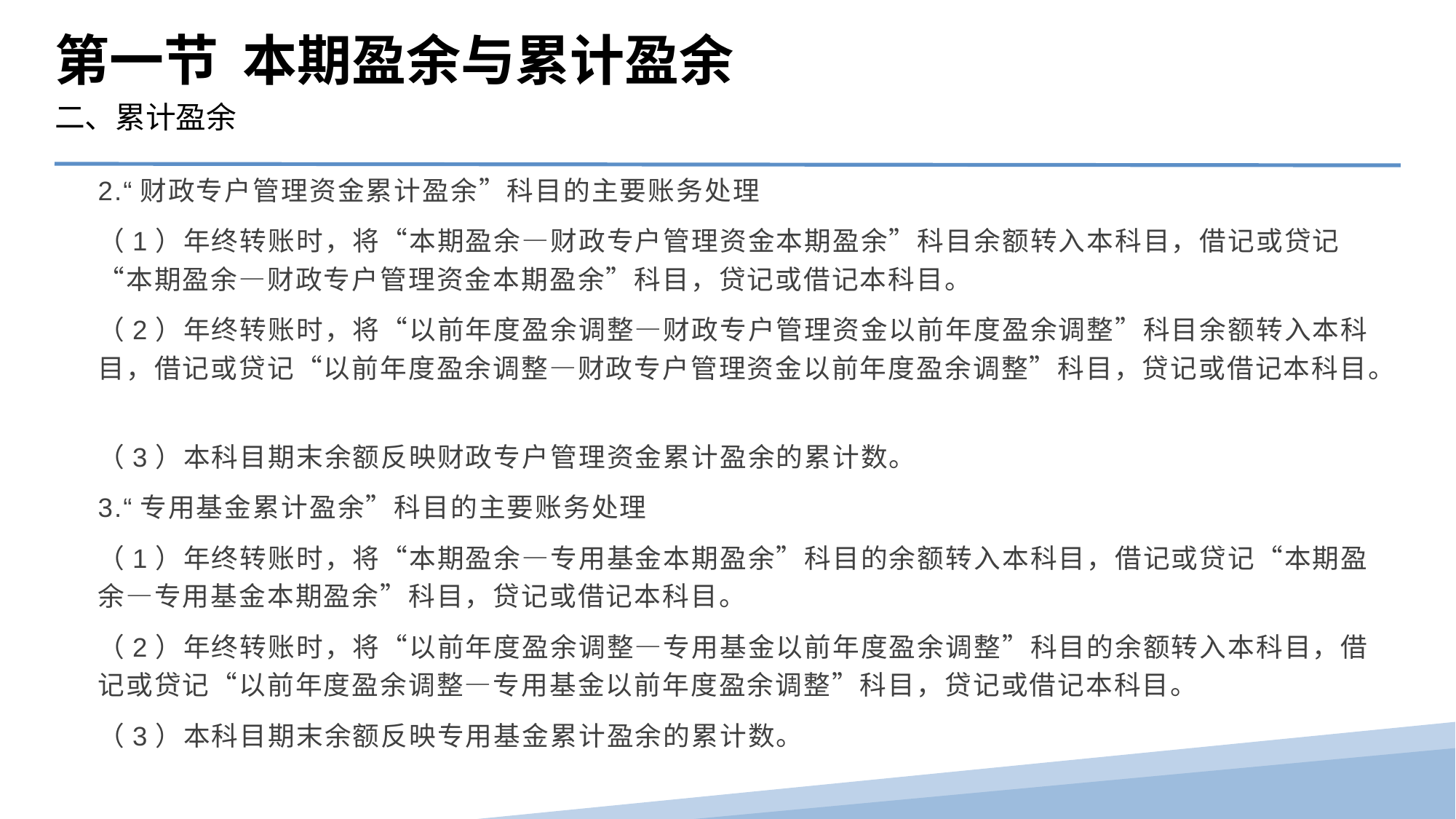

第一节  本期盈余与累计盈余
二、累计盈余
2.“财政专户管理资金累计盈余”科目的主要账务处理
（1）年终转账时，将“本期盈余—财政专户管理资金本期盈余”科目余额转入本科目，借记或贷记“本期盈余—财政专户管理资金本期盈余”科目，贷记或借记本科目。
（2）年终转账时，将“以前年度盈余调整—财政专户管理资金以前年度盈余调整”科目余额转入本科目，借记或贷记“以前年度盈余调整—财政专户管理资金以前年度盈余调整”科目，贷记或借记本科目。
（3）本科目期末余额反映财政专户管理资金累计盈余的累计数。
3.“专用基金累计盈余”科目的主要账务处理
（1）年终转账时，将“本期盈余—专用基金本期盈余”科目的余额转入本科目，借记或贷记“本期盈余—专用基金本期盈余”科目，贷记或借记本科目。
（2）年终转账时，将“以前年度盈余调整—专用基金以前年度盈余调整”科目的余额转入本科目，借记或贷记“以前年度盈余调整—专用基金以前年度盈余调整”科目，贷记或借记本科目。
（3）本科目期末余额反映专用基金累计盈余的累计数。